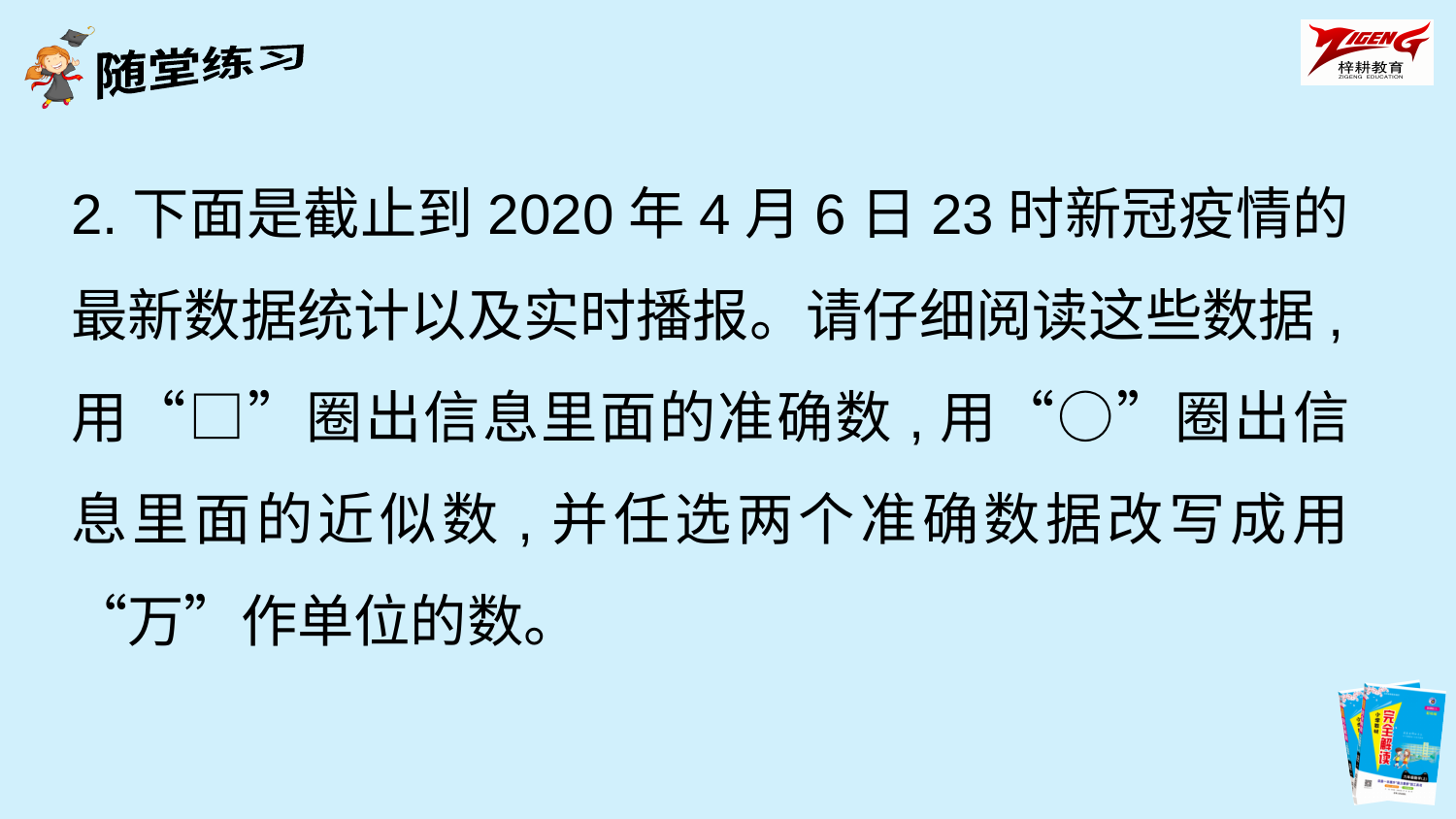

2.下面是截止到2020年4月6日23时新冠疫情的最新数据统计以及实时播报。请仔细阅读这些数据,用“□”圈出信息里面的准确数,用“○”圈出信息里面的近似数,并任选两个准确数据改写成用“万”作单位的数。